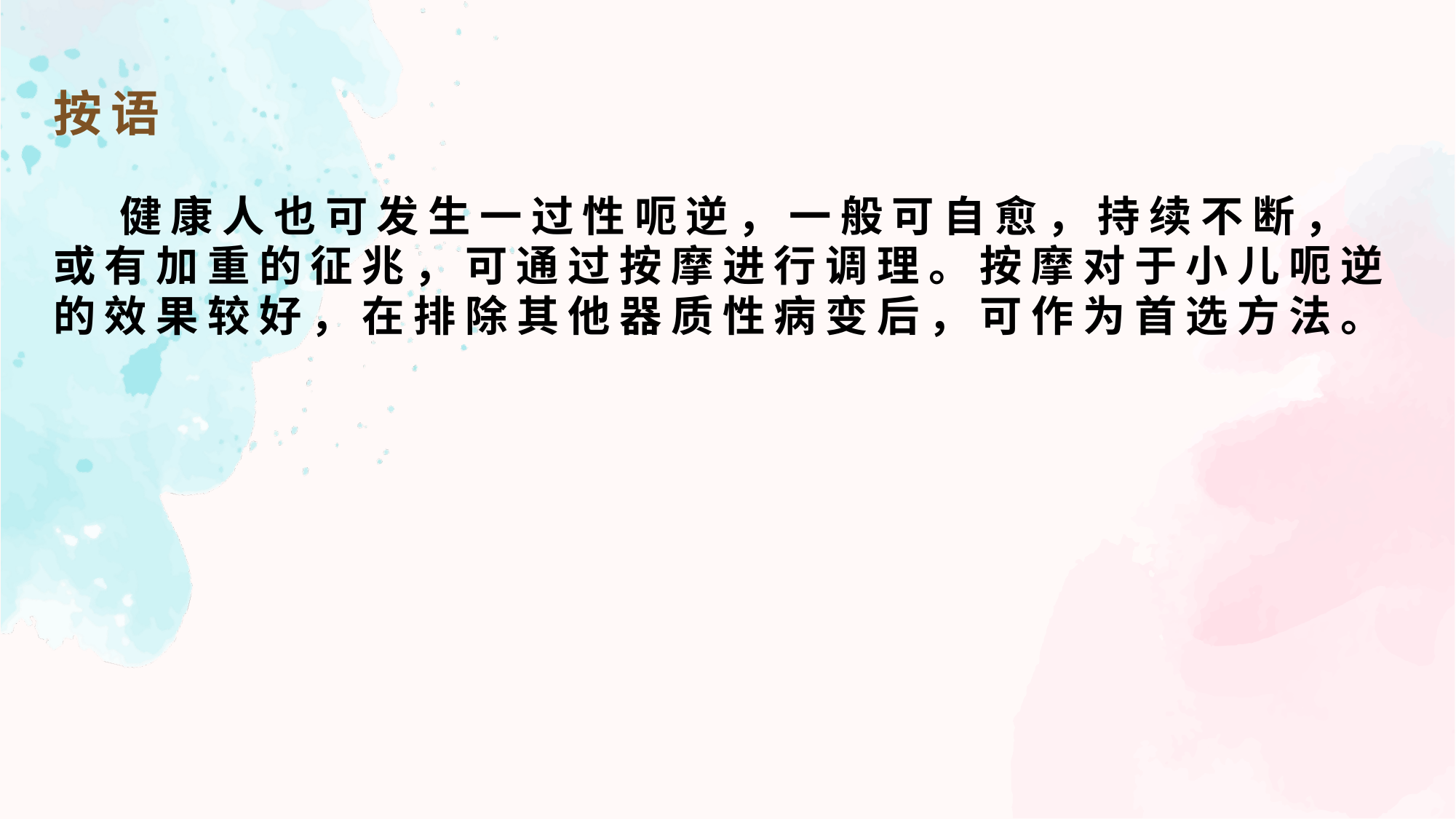

按语

   健康人也可发生一过性呃逆，一般可自愈，持续不断，或有加重的征兆，可通过按摩进行调理。按摩对于小儿呃逆的效果较好，在排除其他器质性病变后，可作为首选方法。